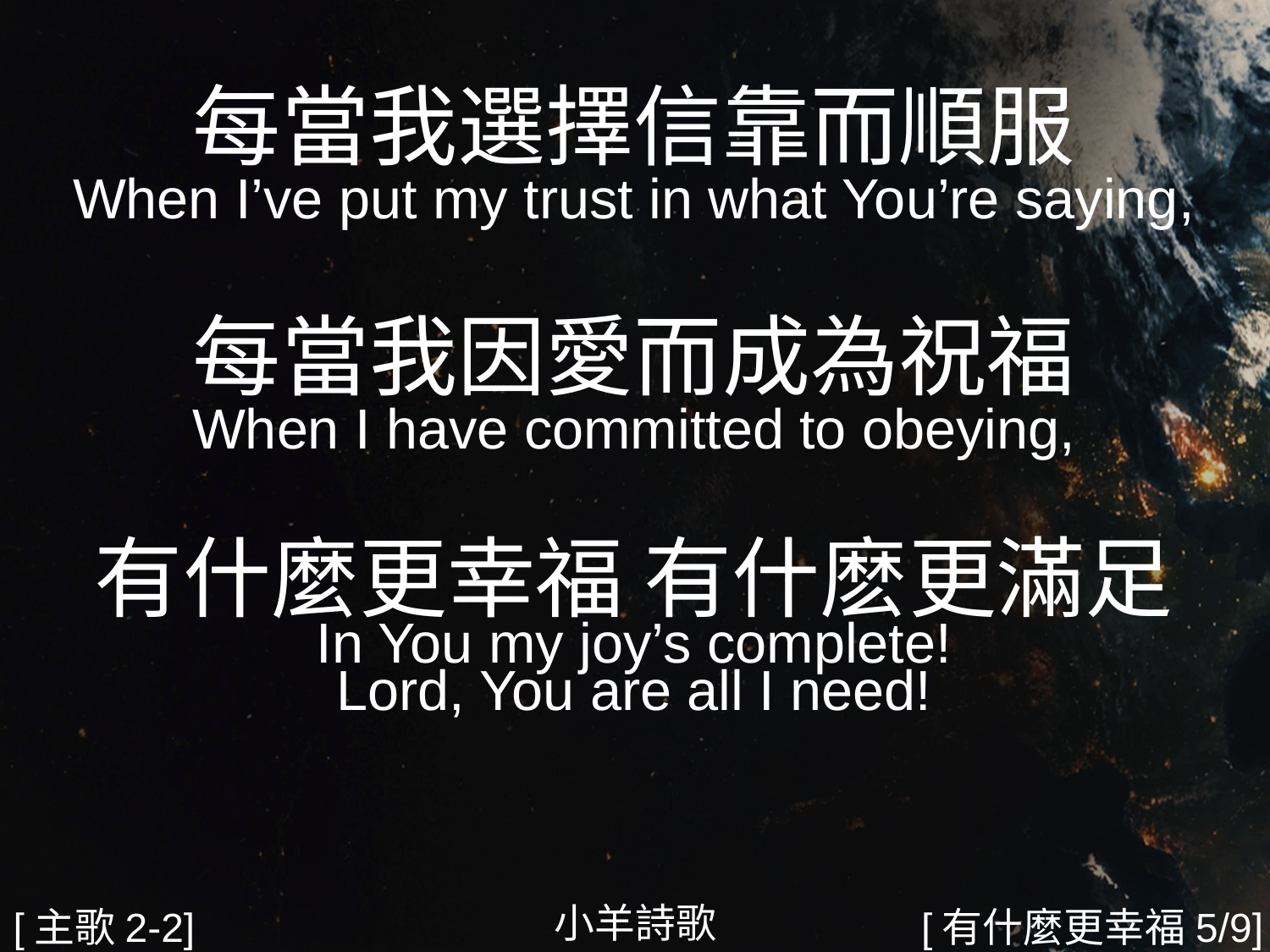

每當我選擇信靠而順服
When I’ve put my trust in what You’re saying,

每當我因愛而成為祝福
When I have committed to obeying,

有什麼更幸福 有什麽更滿足
In You my joy’s complete!
Lord, You are all I need!

#

小羊詩歌
[主歌2-2]
[有什麼更幸福5/9]